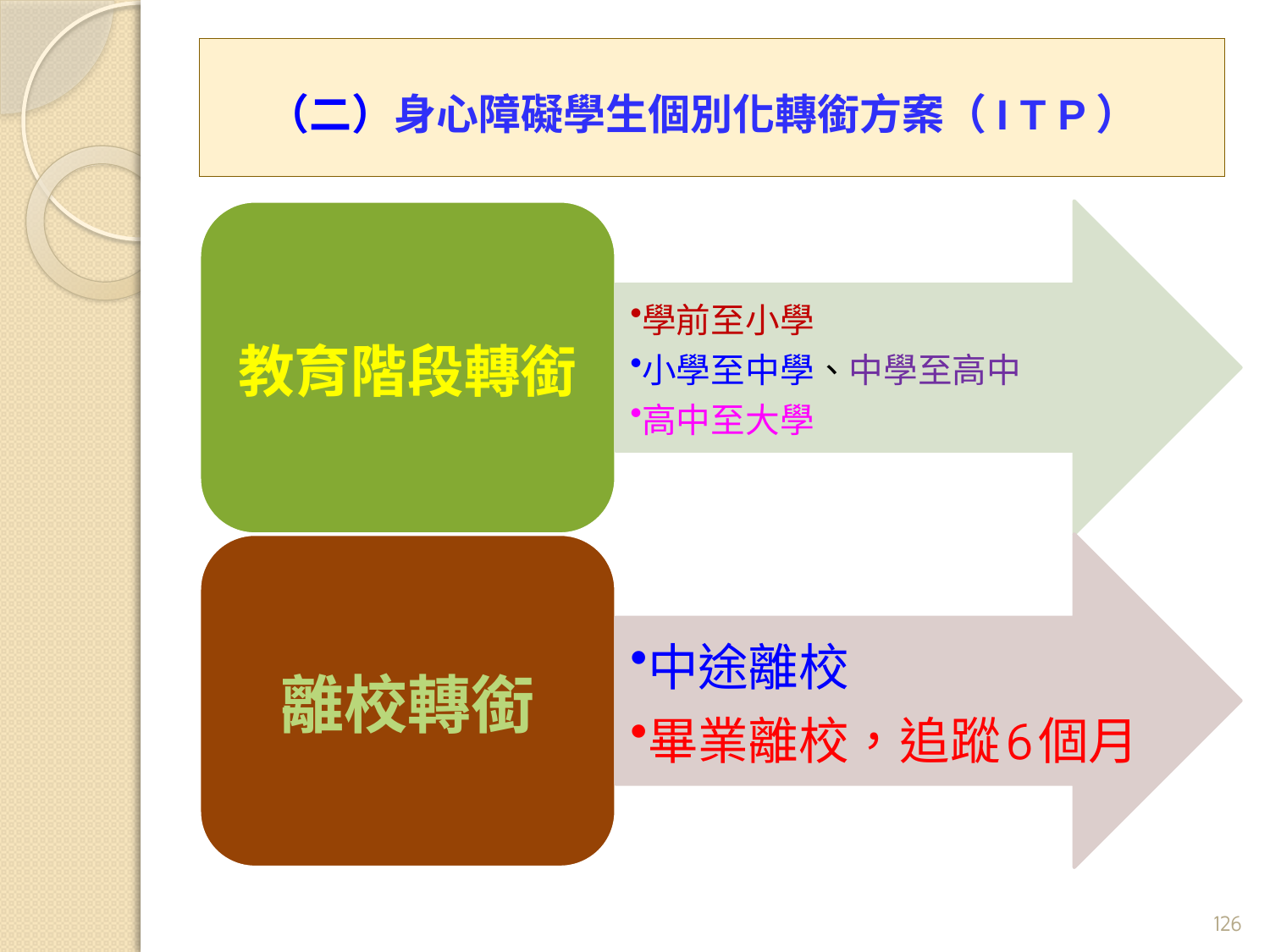

# （二）身心障礙學生個別化轉銜方案（I T P）
教育階段轉銜
學前至小學
高中至大學
離校轉銜
中途離校
畢業離校，追蹤6個月
小學至中學、中學至高中
126